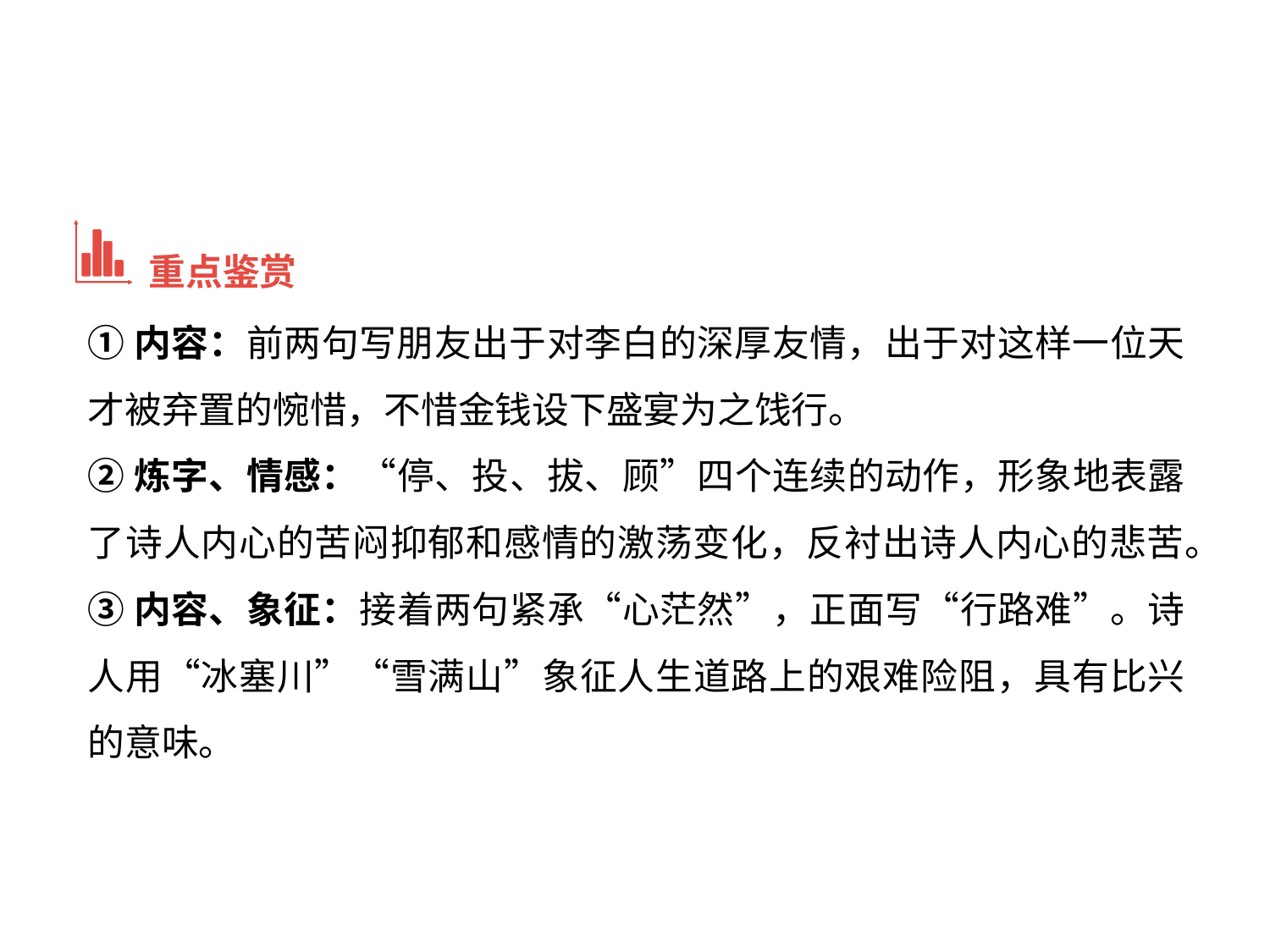

重点鉴赏
①内容：前两句写朋友出于对李白的深厚友情，出于对这样一位天才被弃置的惋惜，不惜金钱设下盛宴为之饯行。
②炼字、情感：“停、投、拔、顾”四个连续的动作，形象地表露了诗人内心的苦闷抑郁和感情的激荡变化，反衬出诗人内心的悲苦。
③内容、象征：接着两句紧承“心茫然”，正面写“行路难”。诗人用“冰塞川”“雪满山”象征人生道路上的艰难险阻，具有比兴的意味。